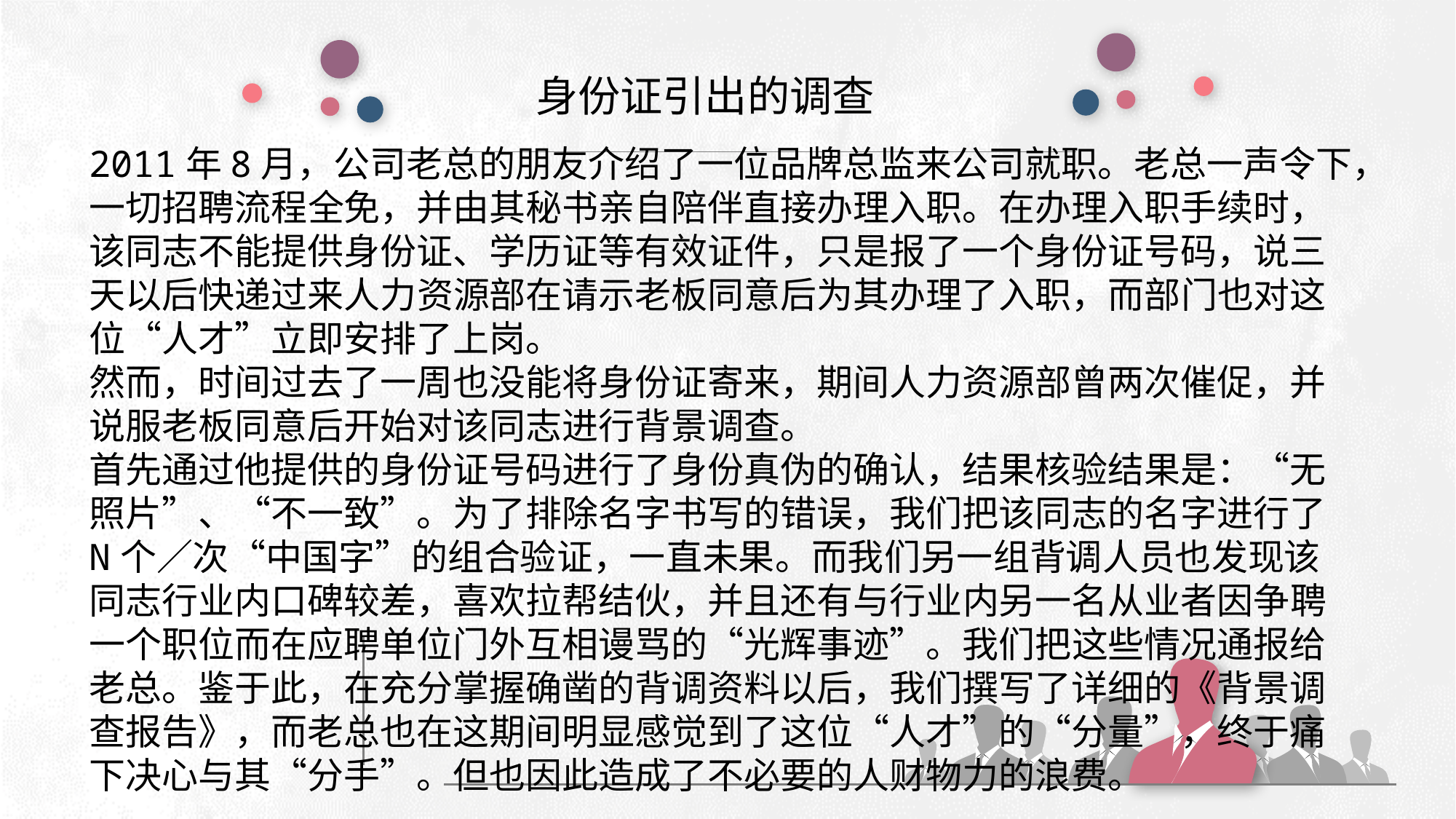

身份证引出的调查

2011年8月，公司老总的朋友介绍了一位品牌总监来公司就职。老总一声令下，一切招聘流程全免，并由其秘书亲自陪伴直接办理入职。在办理入职手续时，该同志不能提供身份证、学历证等有效证件，只是报了一个身份证号码，说三天以后快递过来人力资源部在请示老板同意后为其办理了入职，而部门也对这位“人才”立即安排了上岗。
然而，时间过去了一周也没能将身份证寄来，期间人力资源部曾两次催促，并说服老板同意后开始对该同志进行背景调查。
首先通过他提供的身份证号码进行了身份真伪的确认，结果核验结果是：“无照片”、“不一致”。为了排除名字书写的错误，我们把该同志的名字进行了N个∕次“中国字”的组合验证，一直未果。而我们另一组背调人员也发现该同志行业内口碑较差，喜欢拉帮结伙，并且还有与行业内另一名从业者因争聘一个职位而在应聘单位门外互相谩骂的“光辉事迹”。我们把这些情况通报给老总。鉴于此，在充分掌握确凿的背调资料以后，我们撰写了详细的《背景调查报告》，而老总也在这期间明显感觉到了这位“人才”的“分量”，终于痛下决心与其“分手”。但也因此造成了不必要的人财物力的浪费。

e7d195523061f1c0deeec63e560781cfd59afb0ea006f2a87ABB68BF51EA6619813959095094C18C62A12F549504892A4AAA8C1554C6663626E05CA27F281A14E6983772AFC3FB97135759321DEA3D70CCCB10945EC5A0322096E752803368C2184698845E3CCD6DB7F651295A8E4F3FDC19EA64A2B4A4AC1434B55AAE41CF0BF61B375C23F3039959E085EE760725AA